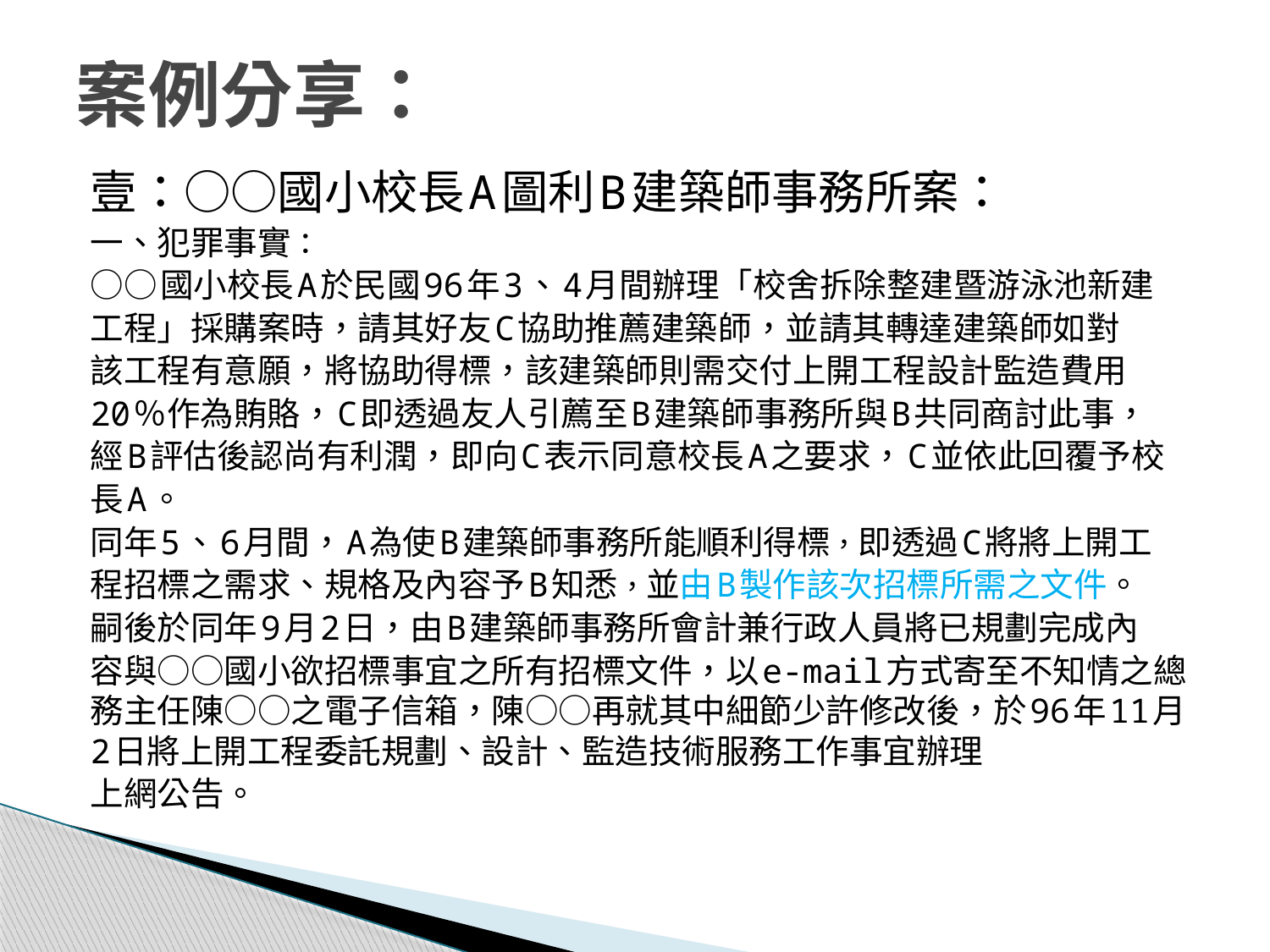

# 案例分享：
壹：○○國小校長A圖利B建築師事務所案：
一、犯罪事實：
○○國小校長A於民國96年3、4月間辦理「校舍拆除整建暨游泳池新建
工程」採購案時，請其好友C協助推薦建築師，並請其轉達建築師如對
該工程有意願，將協助得標，該建築師則需交付上開工程設計監造費用
20％作為賄賂，C即透過友人引薦至B建築師事務所與B共同商討此事，
經B評估後認尚有利潤，即向C表示同意校長A之要求，C並依此回覆予校
長A。
同年5、6月間，A為使B建築師事務所能順利得標，即透過C將將上開工
程招標之需求、規格及內容予B知悉，並由B製作該次招標所需之文件。
嗣後於同年9月2日，由B建築師事務所會計兼行政人員將已規劃完成內
容與○○國小欲招標事宜之所有招標文件，以e-mail方式寄至不知情之總務主任陳○○之電子信箱，陳○○再就其中細節少許修改後，於96年11月2日將上開工程委託規劃、設計、監造技術服務工作事宜辦理
上網公告。